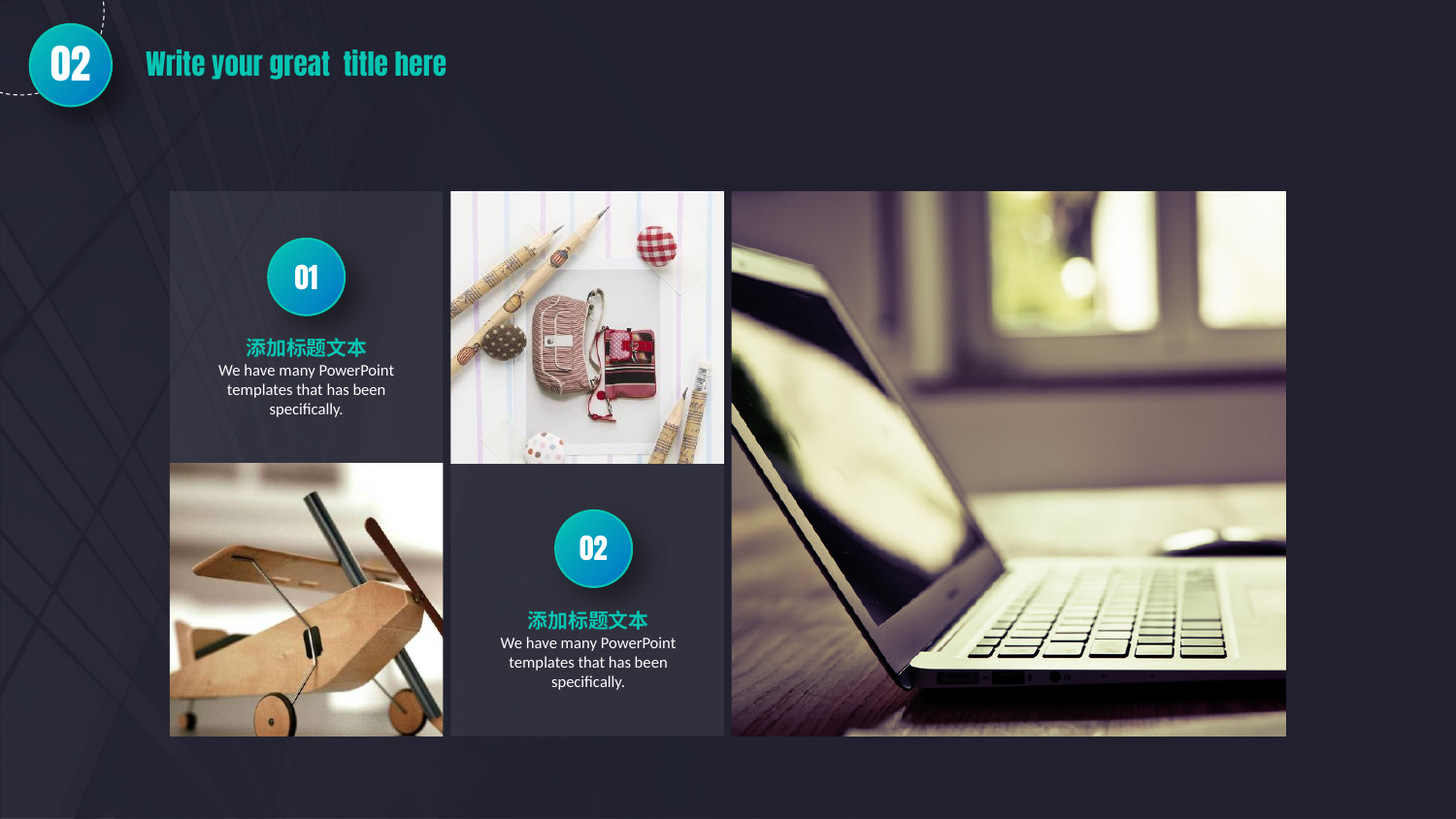

02
Write your great  title here

01
添加标题文本
We have many PowerPoint templates that has been specifically.

02
添加标题文本
We have many PowerPoint templates that has been specifically.